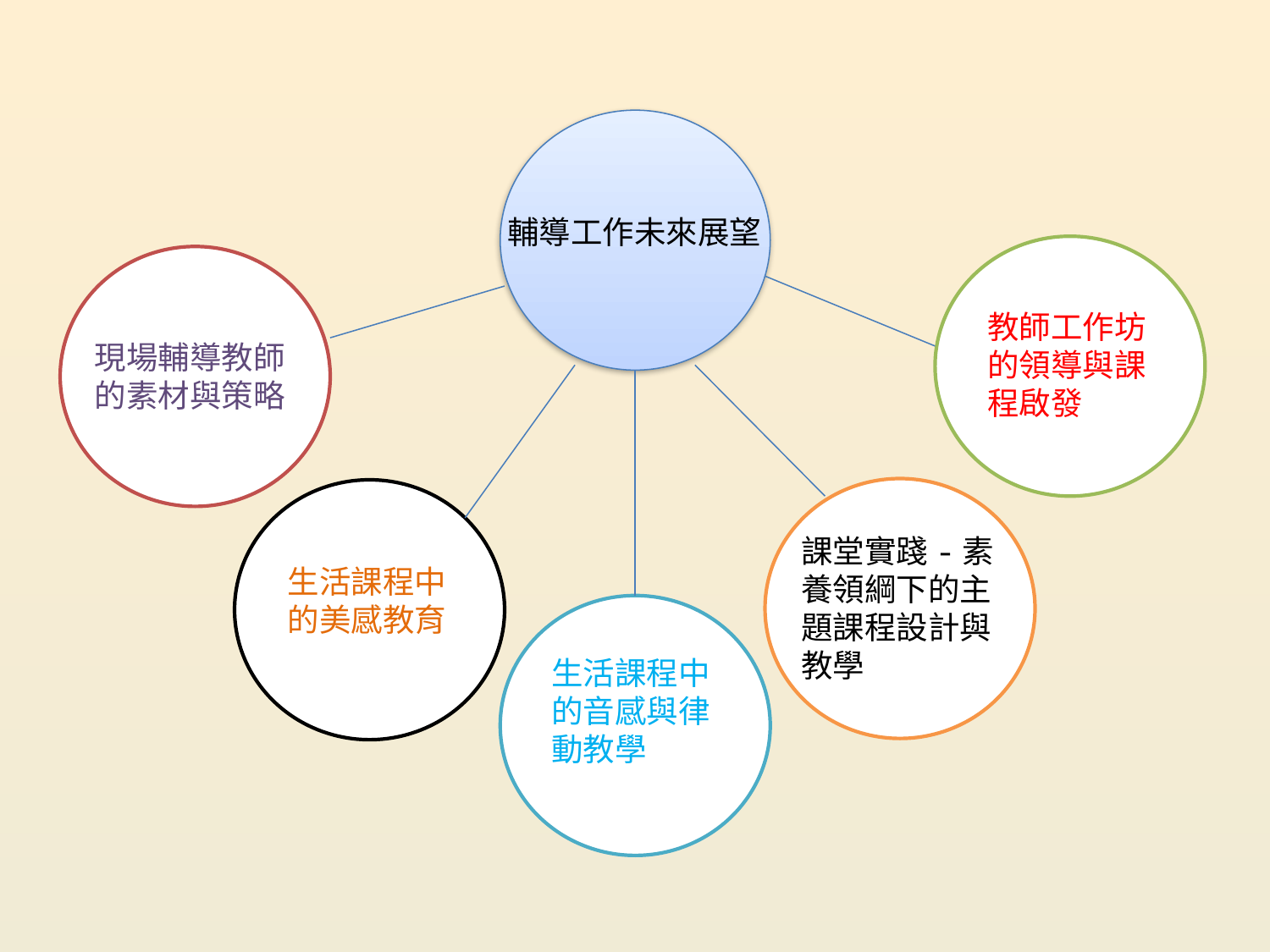

輔導工作未來展望

教師工作坊的領導與課程啟發

現場輔導教師的素材與策略

課堂實踐-素養領綱下的主題課程設計與教學

生活課程中的美感教育

生活課程中的音感與律動教學